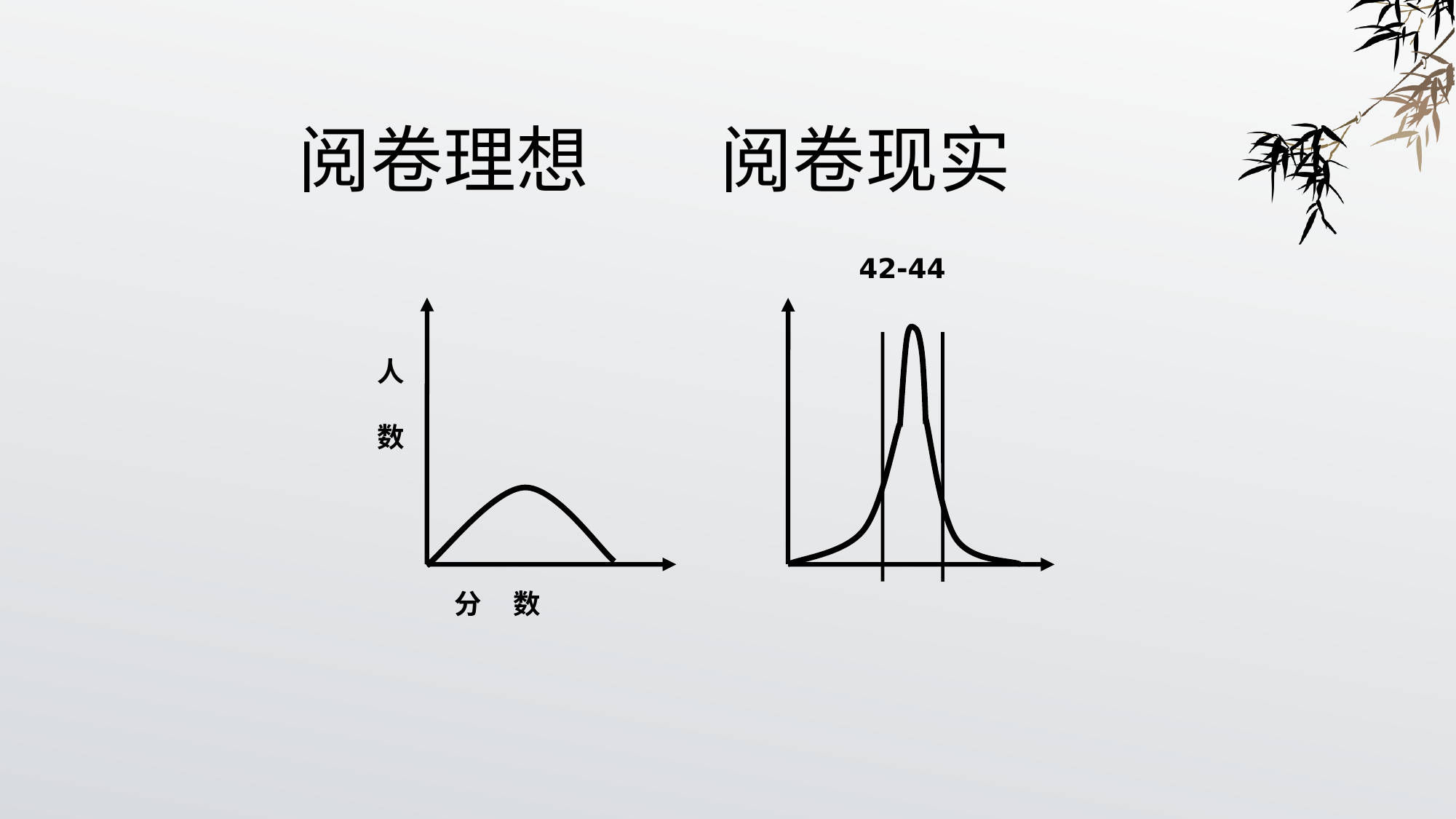

阅卷理想        阅卷现实
42-44

人

数

分     数

133